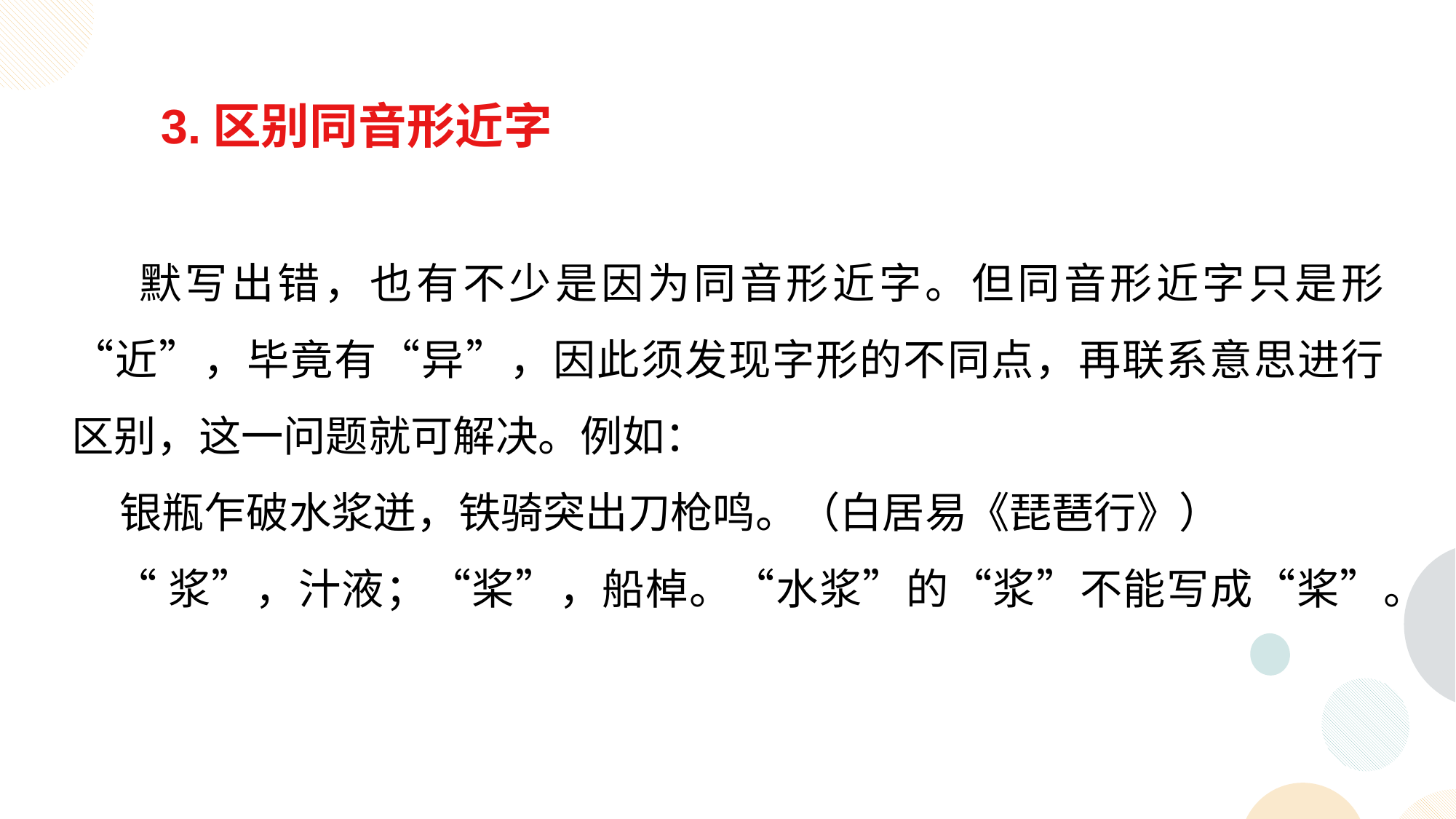

3.区别同音形近字
    默写出错，也有不少是因为同音形近字。但同音形近字只是形“近”，毕竟有“异”，因此须发现字形的不同点，再联系意思进行区别，这一问题就可解决。例如：
    银瓶乍破水浆迸，铁骑突出刀枪鸣。（白居易《琵琶行》）
    “浆”，汁液；“桨”，船棹。“水浆”的“浆”不能写成“桨”。